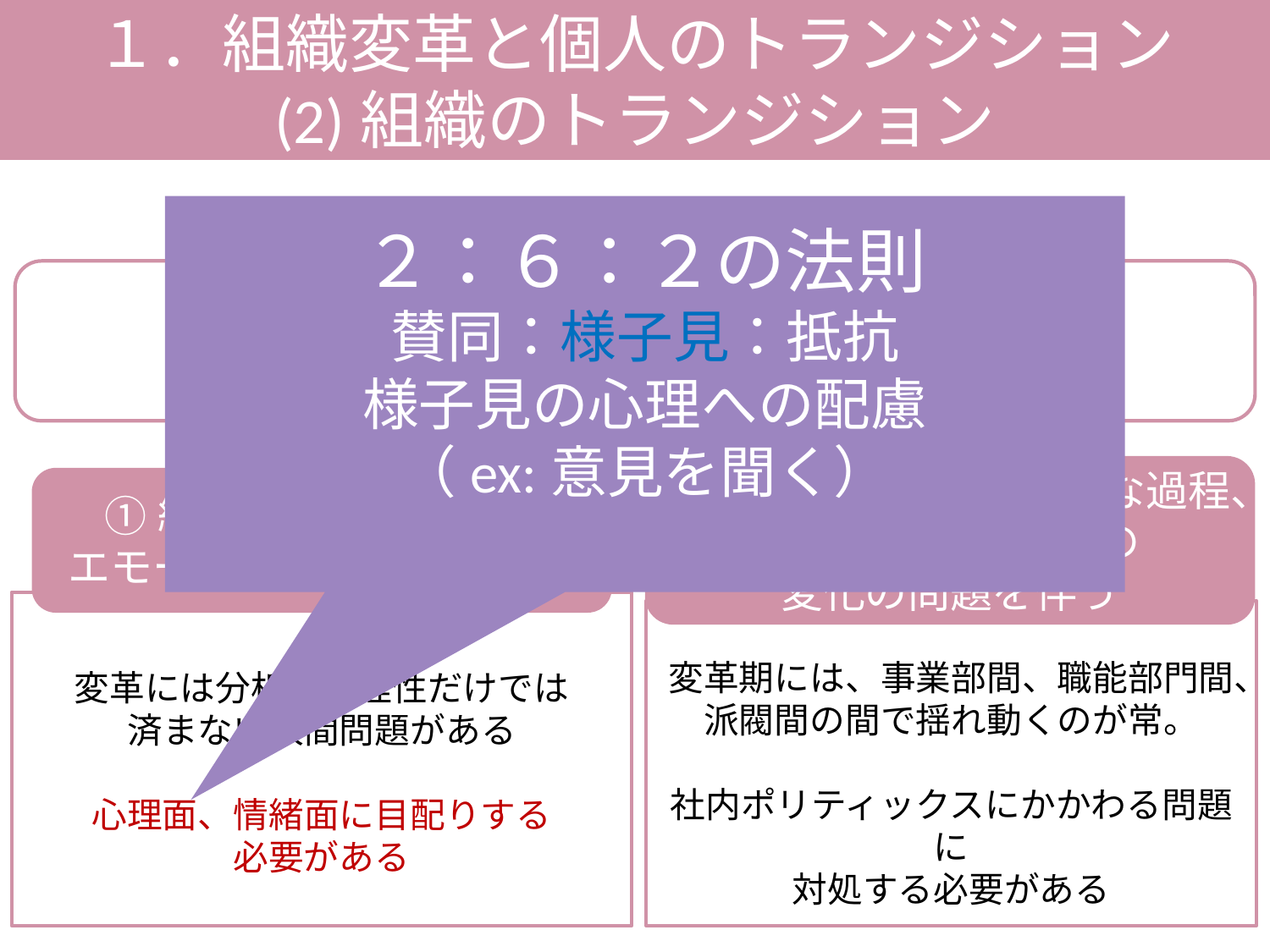

１．組織変革と個人のトランジション
(2)組織のトランジション
２：６：２の法則
賛同：様子見：抵抗
様子見の心理への配慮
（ex:意見を聞く）

個人の転機より組織変革の方が複雑
しかしその根底にあるものは個々人の変化
②組織変革は、政治的な過程、
パワー・バランスの
変化の問題を伴う
①組織変革は、感情、
エモーションの問題を伴う

変革には分析的合理性だけでは
済まない人間問題がある

心理面、情緒面に目配りする
必要がある

変革期には、事業部間、職能部門間、
派閥間の間で揺れ動くのが常。

社内ポリティックスにかかわる問題に
対処する必要がある